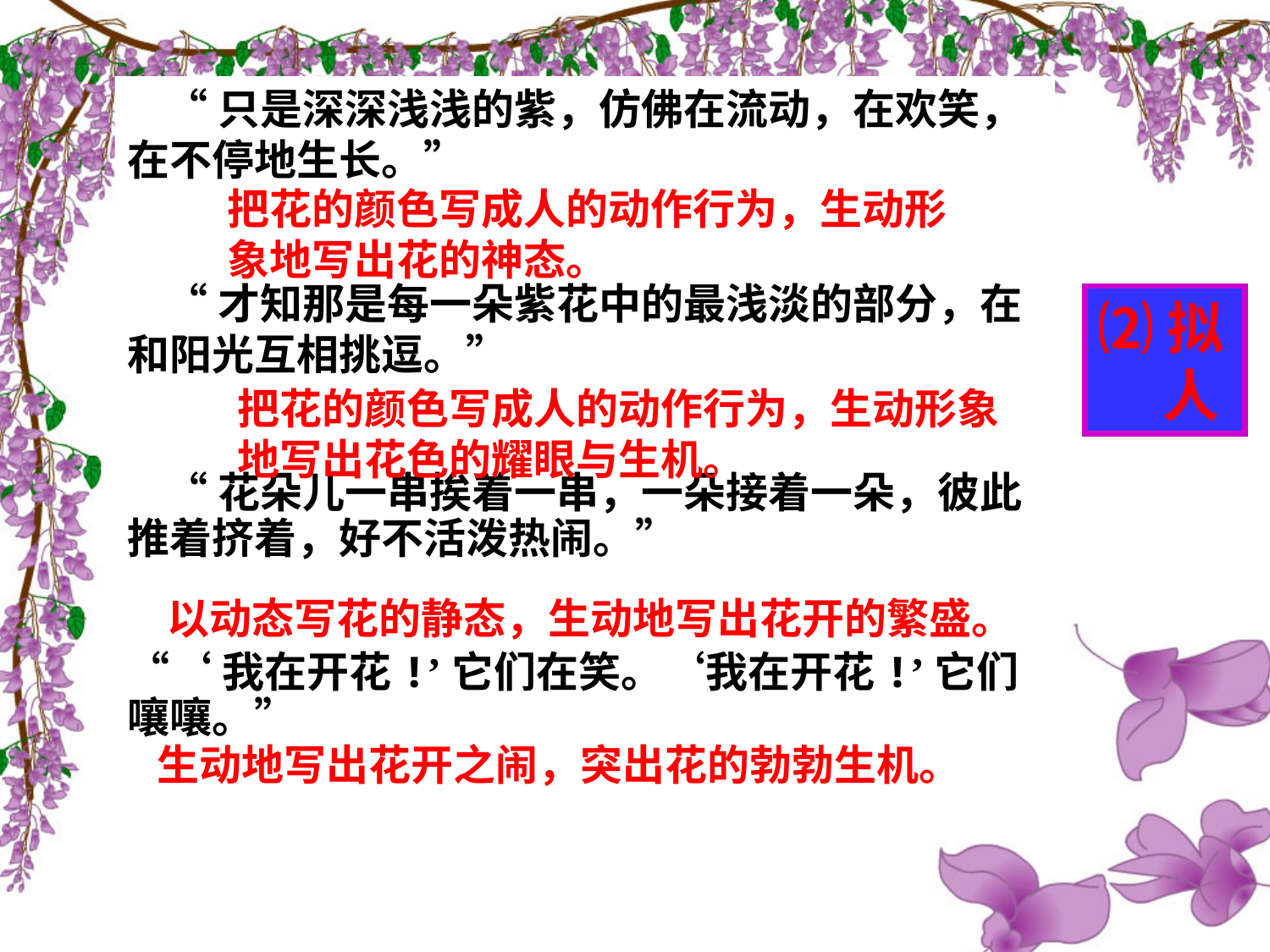

“只是深深浅浅的紫，仿佛在流动，在欢笑，在不停地生长。”

    “才知那是每一朵紫花中的最浅淡的部分，在和阳光互相挑逗。”

    “花朵儿一串挨着一串，一朵接着一朵，彼此推着挤着，好不活泼热闹。”

“‘我在开花!’它们在笑。‘我在开花!’它们嚷嚷。”
把花的颜色写成人的动作行为，生动形象地写出花的神态。
⑵拟
    人
把花的颜色写成人的动作行为，生动形象地写出花色的耀眼与生机。
以动态写花的静态，生动地写出花开的繁盛。
生动地写出花开之闹，突出花的勃勃生机。